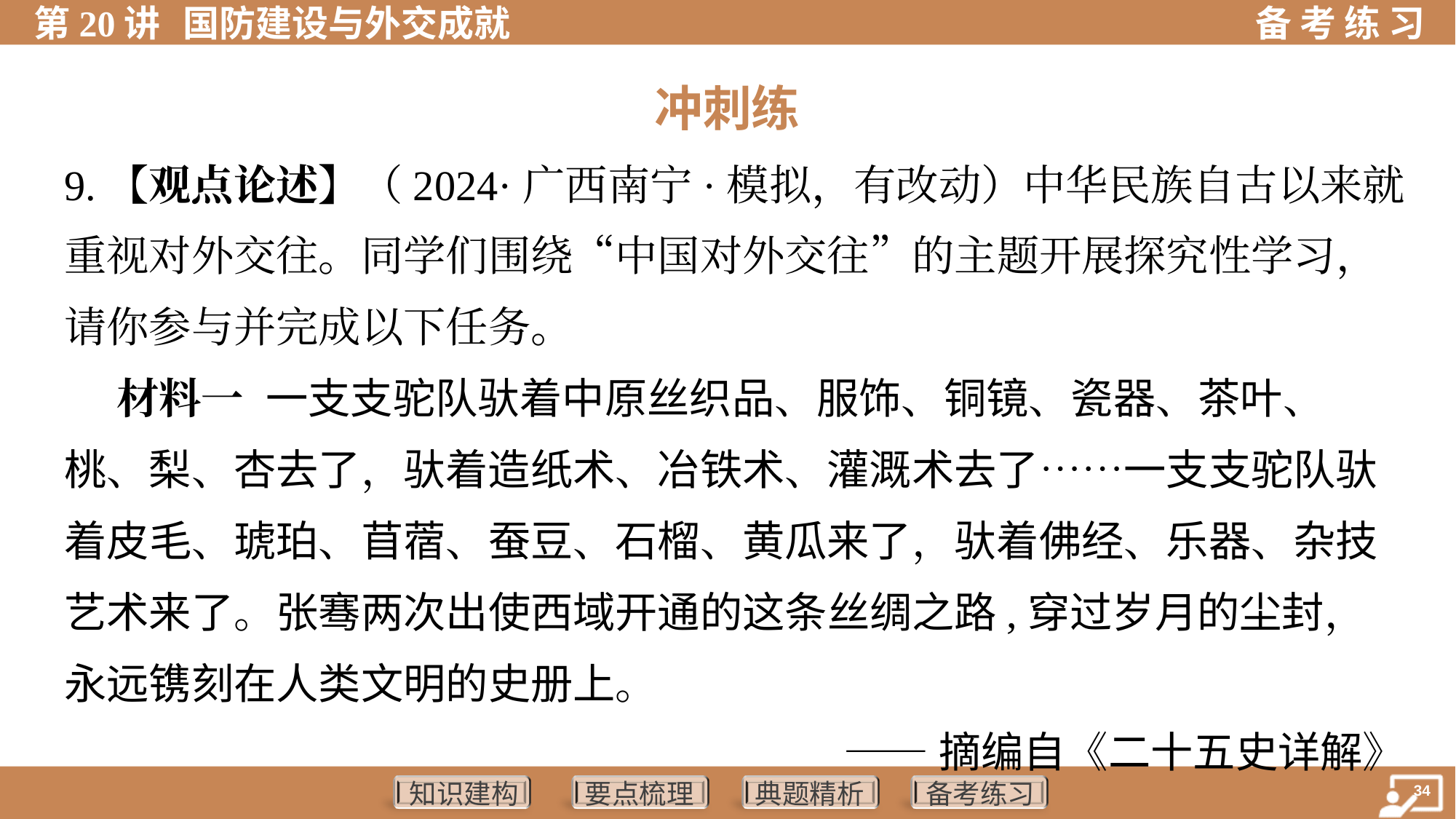

冲刺练
9.【观点论述】（2024·广西南宁·模拟，有改动）中华民族自古以来就
重视对外交往。同学们围绕“中国对外交往”的主题开展探究性学习，
请你参与并完成以下任务。
    材料一  一支支驼队驮着中原丝织品、服饰、铜镜、瓷器、茶叶、
桃、梨、杏去了，驮着造纸术、冶铁术、灌溉术去了……一支支驼队驮
着皮毛、琥珀、苜蓿、蚕豆、石榴、黄瓜来了，驮着佛经、乐器、杂技
艺术来了。张骞两次出使西域开通的这条丝绸之路,穿过岁月的尘封，
永远镌刻在人类文明的史册上。
——摘编自《二十五史详解》